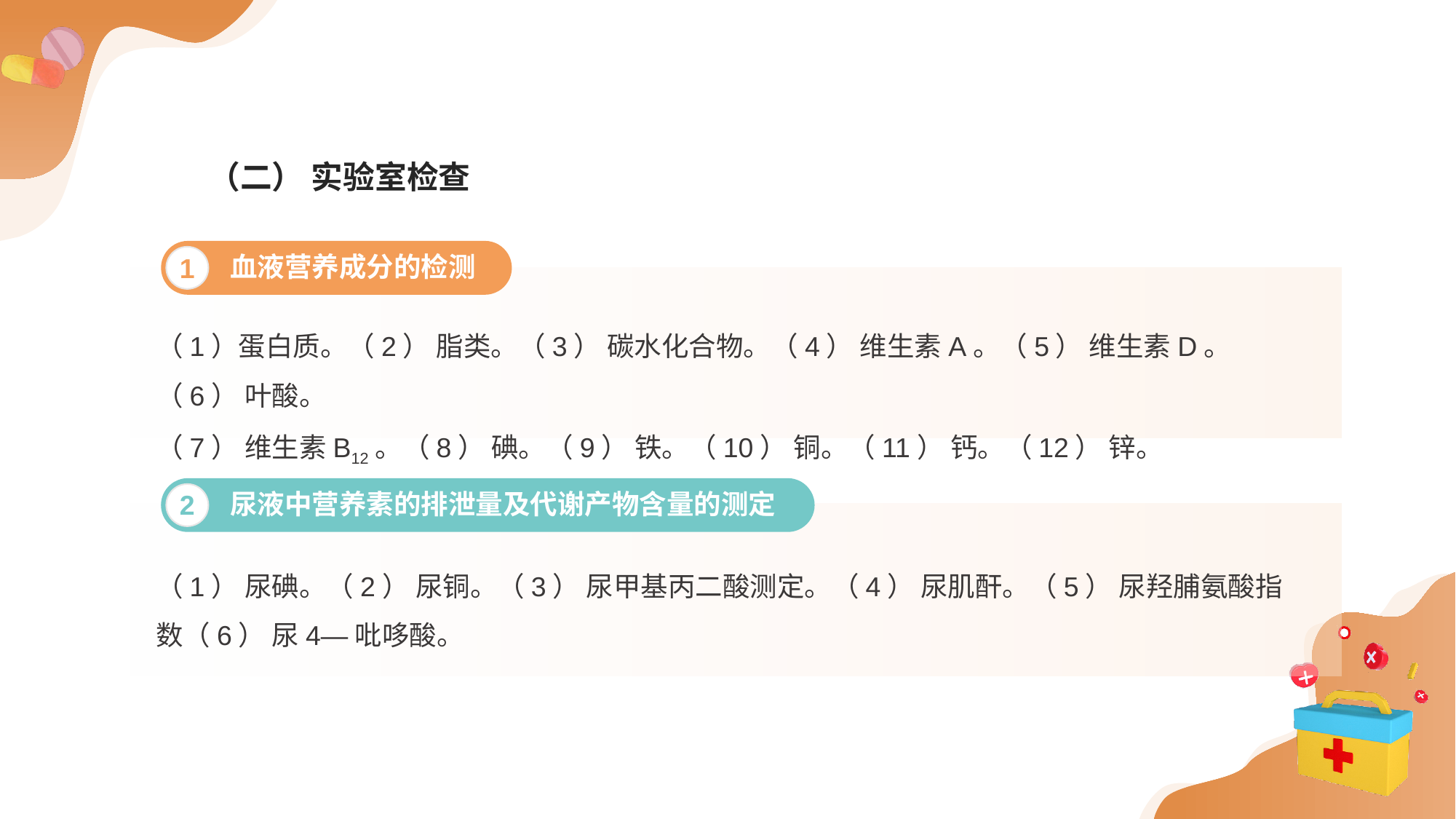

（二） 实验室检查

血液营养成分的检测

1

（1）蛋白质。（2） 脂类。（3） 碳水化合物。（4） 维生素A。（5） 维生素D。（6） 叶酸。
（7） 维生素B12。（8） 碘。（9） 铁。（10） 铜。（11） 钙。（12） 锌。

尿液中营养素的排泄量及代谢产物含量的测定

2

（1） 尿碘。（2） 尿铜。（3） 尿甲基丙二酸测定。（4） 尿肌酐。（5） 尿羟脯氨酸指数（6） 尿4—吡哆酸。